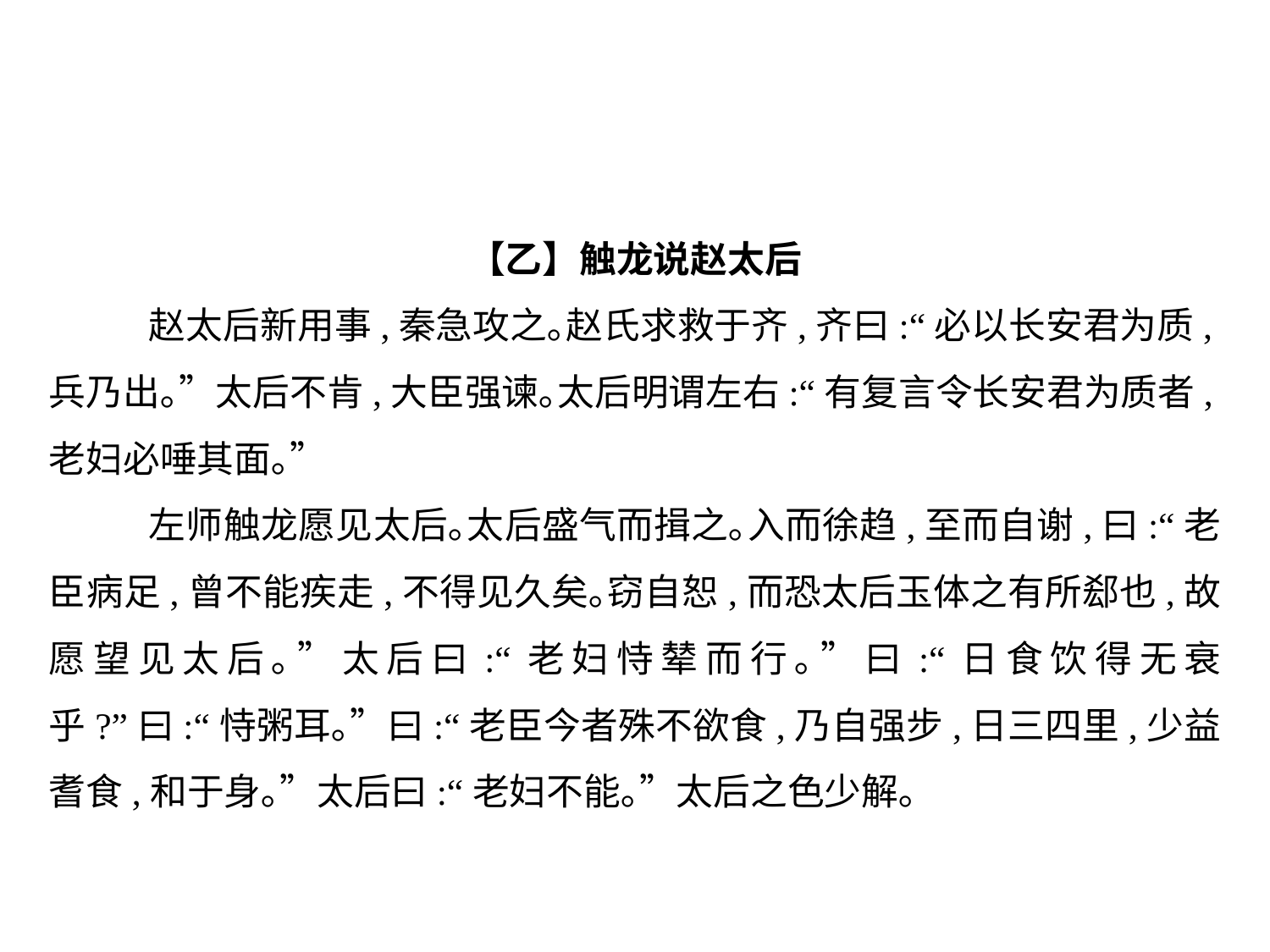

【乙】触龙说赵太后
赵太后新用事,秦急攻之｡赵氏求救于齐,齐曰:“必以长安君为质,兵乃出｡”太后不肯,大臣强谏｡太后明谓左右:“有复言令长安君为质者,老妇必唾其面｡”
左师触龙愿见太后｡太后盛气而揖之｡入而徐趋,至而自谢,曰:“老臣病足,曾不能疾走,不得见久矣｡窃自恕,而恐太后玉体之有所郄也,故愿望见太后｡”太后曰:“老妇恃辇而行｡”曰:“日食饮得无衰乎?”曰:“恃粥耳｡”曰:“老臣今者殊不欲食,乃自强步,日三四里,少益耆食,和于身｡”太后曰:“老妇不能｡”太后之色少解｡